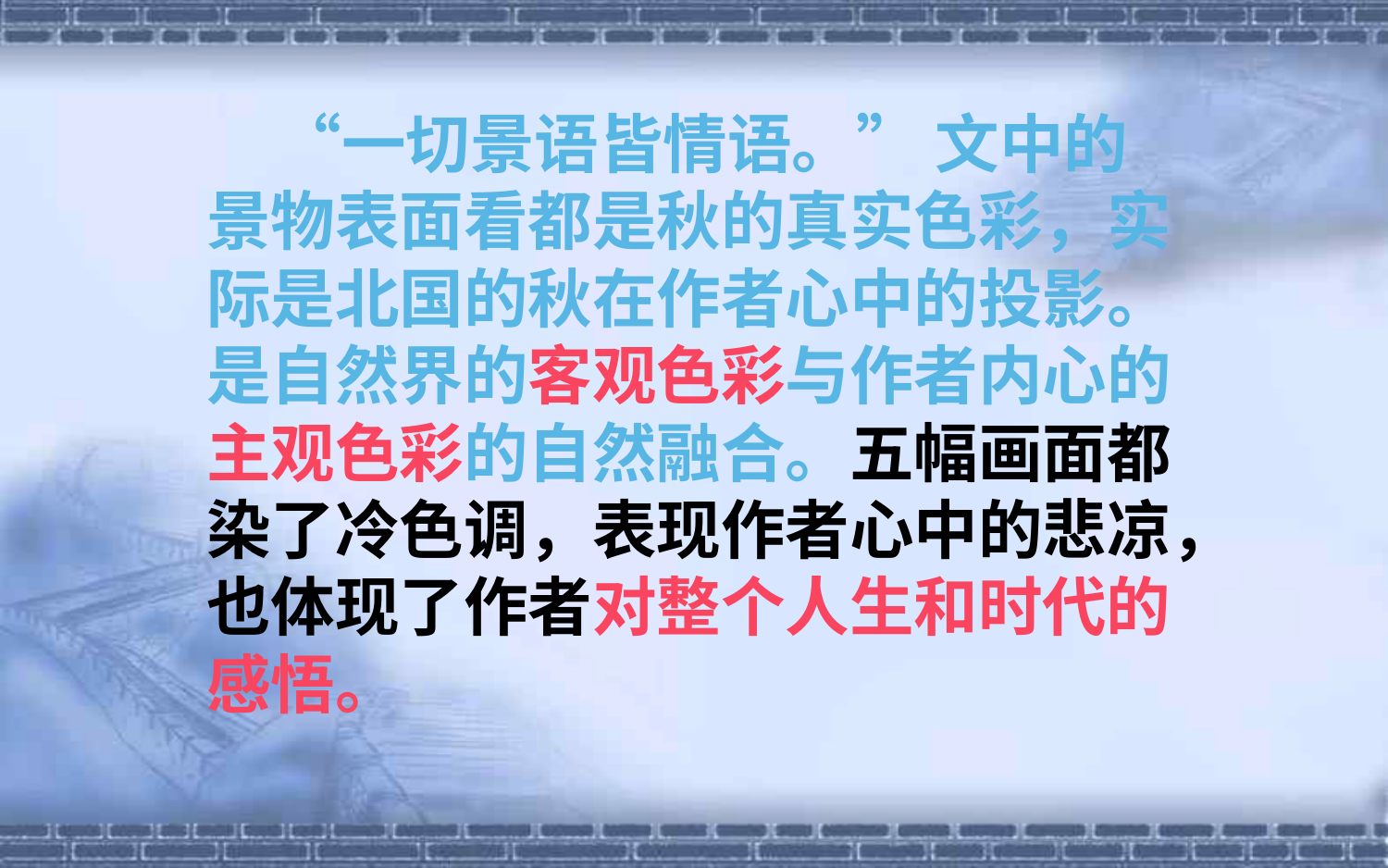

“一切景语皆情语。” 文中的景物表面看都是秋的真实色彩，实际是北国的秋在作者心中的投影。是自然界的客观色彩与作者内心的主观色彩的自然融合。五幅画面都染了冷色调，表现作者心中的悲凉，也体现了作者对整个人生和时代的感悟。